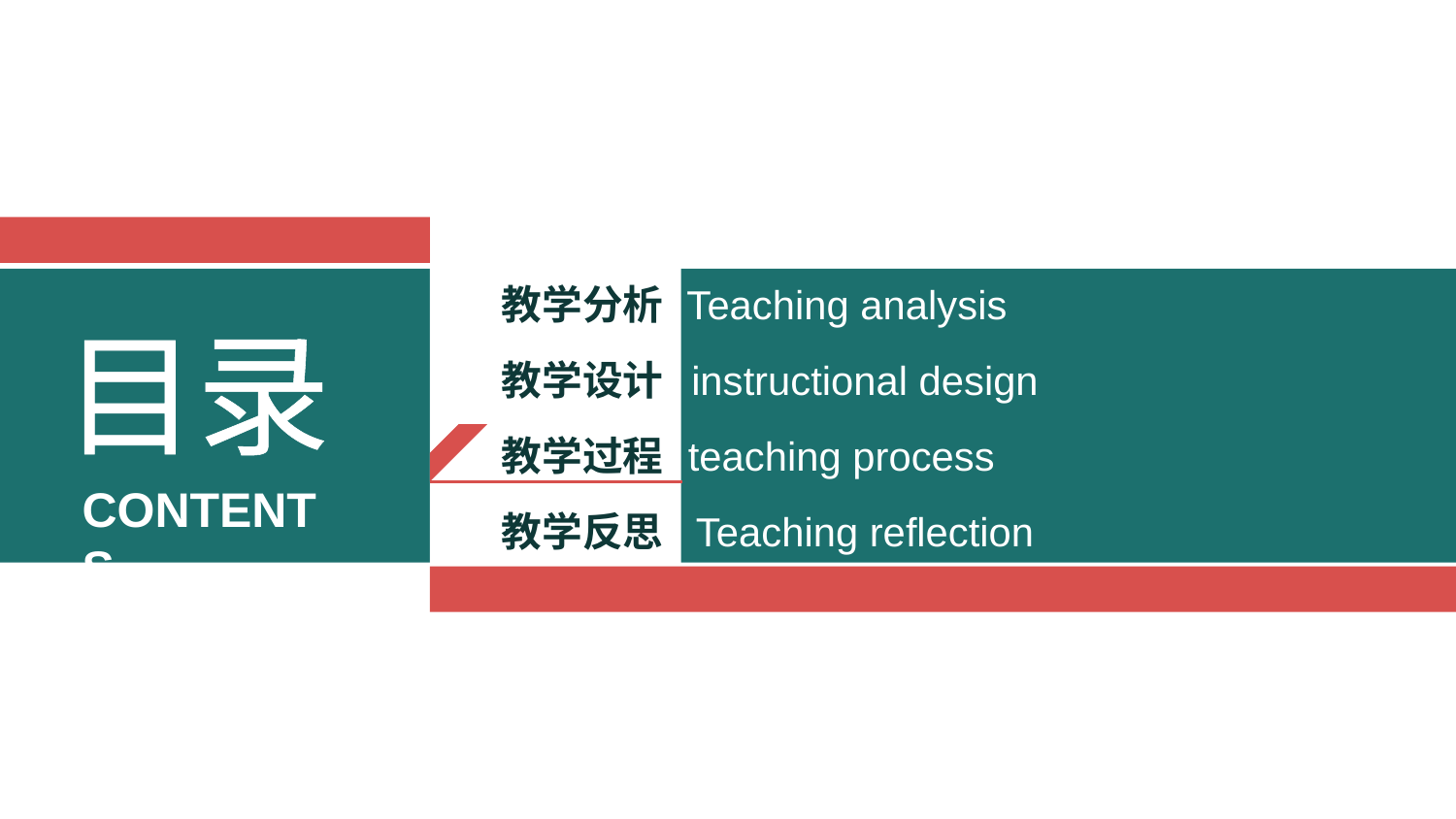

教学分析
Teaching analysis
目录
教学设计
instructional design
CONTENTS
教学过程
teaching process

教学反思
Teaching reflection